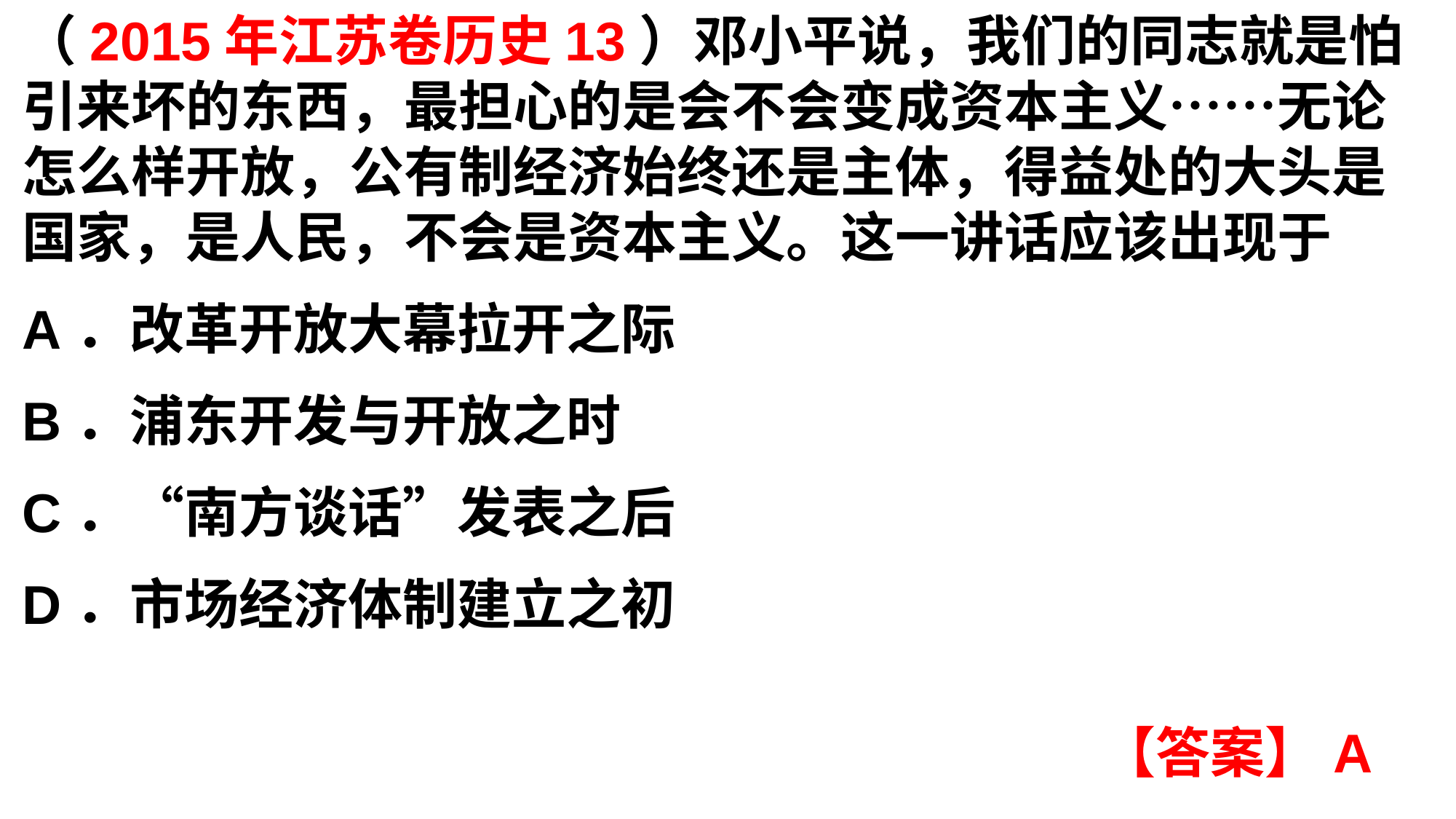

（2015年江苏卷历史13）邓小平说，我们的同志就是怕引来坏的东西，最担心的是会不会变成资本主义……无论怎么样开放，公有制经济始终还是主体，得益处的大头是国家，是人民，不会是资本主义。这一讲话应该出现于A．改革开放大幕拉开之际
B．浦东开发与开放之时C．“南方谈话”发表之后
D．市场经济体制建立之初

【答案】A